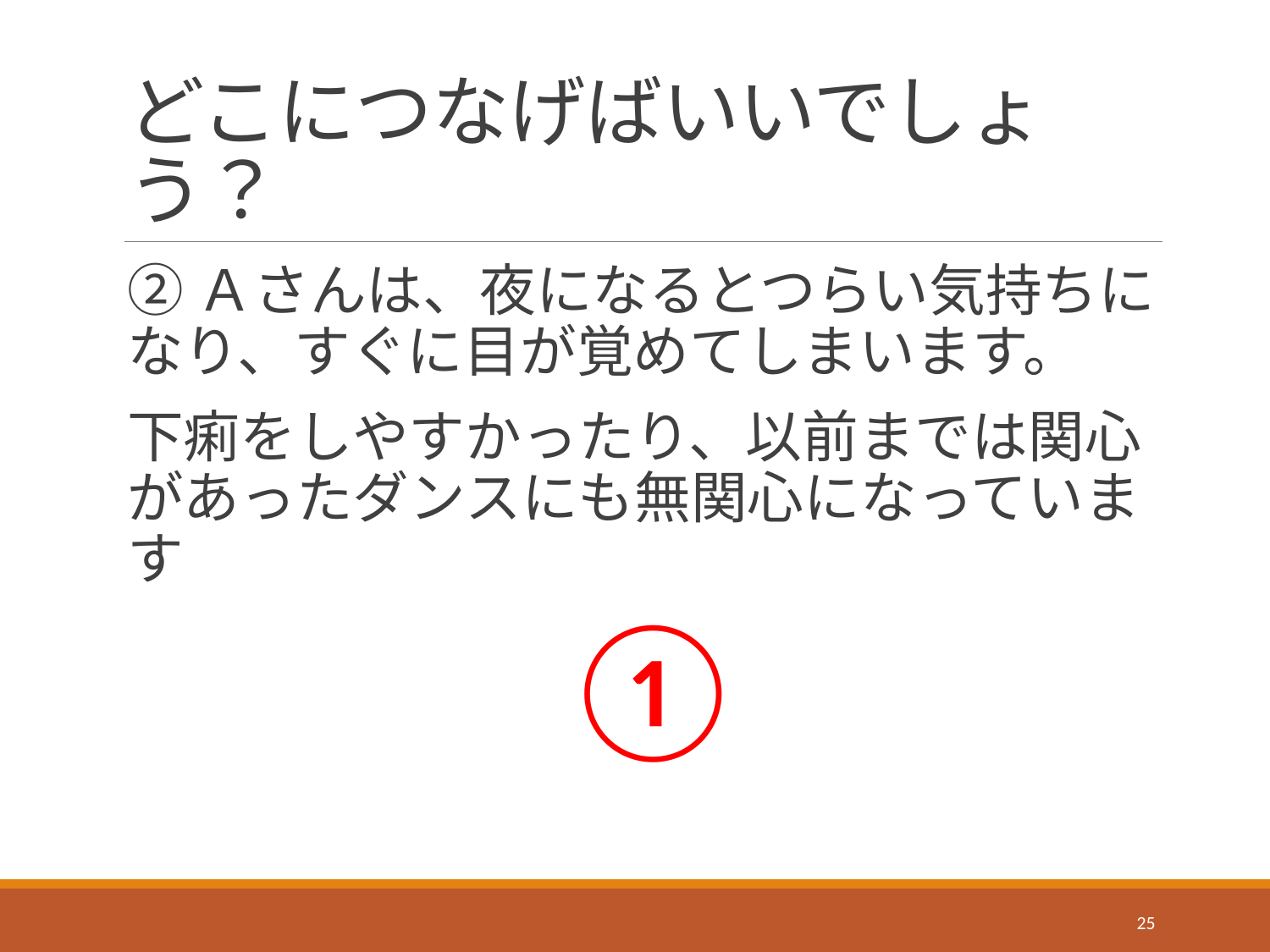

# どこにつなげばいいでしょう？
②Ａさんは、夜になるとつらい気持ちになり、すぐに目が覚めてしまいます。
下痢をしやすかったり、以前までは関心があったダンスにも無関心になっています
①

25